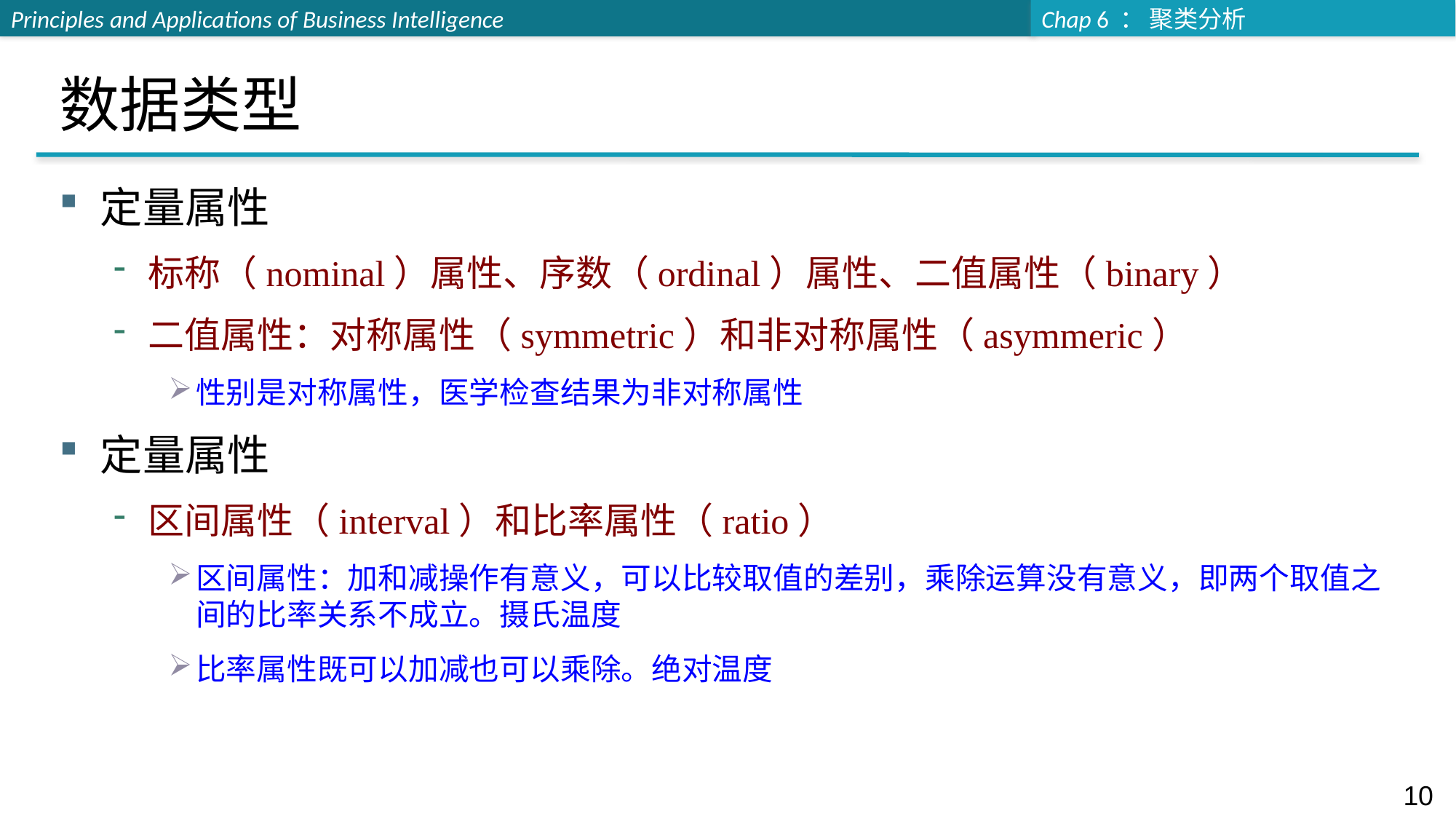

# 数据类型
定量属性
标称（nominal）属性、序数（ordinal）属性、二值属性（binary）
二值属性：对称属性（symmetric）和非对称属性（asymmeric）
性别是对称属性，医学检查结果为非对称属性
定量属性
区间属性（interval）和比率属性（ratio）
区间属性：加和减操作有意义，可以比较取值的差别，乘除运算没有意义，即两个取值之间的比率关系不成立。摄氏温度
比率属性既可以加减也可以乘除。绝对温度